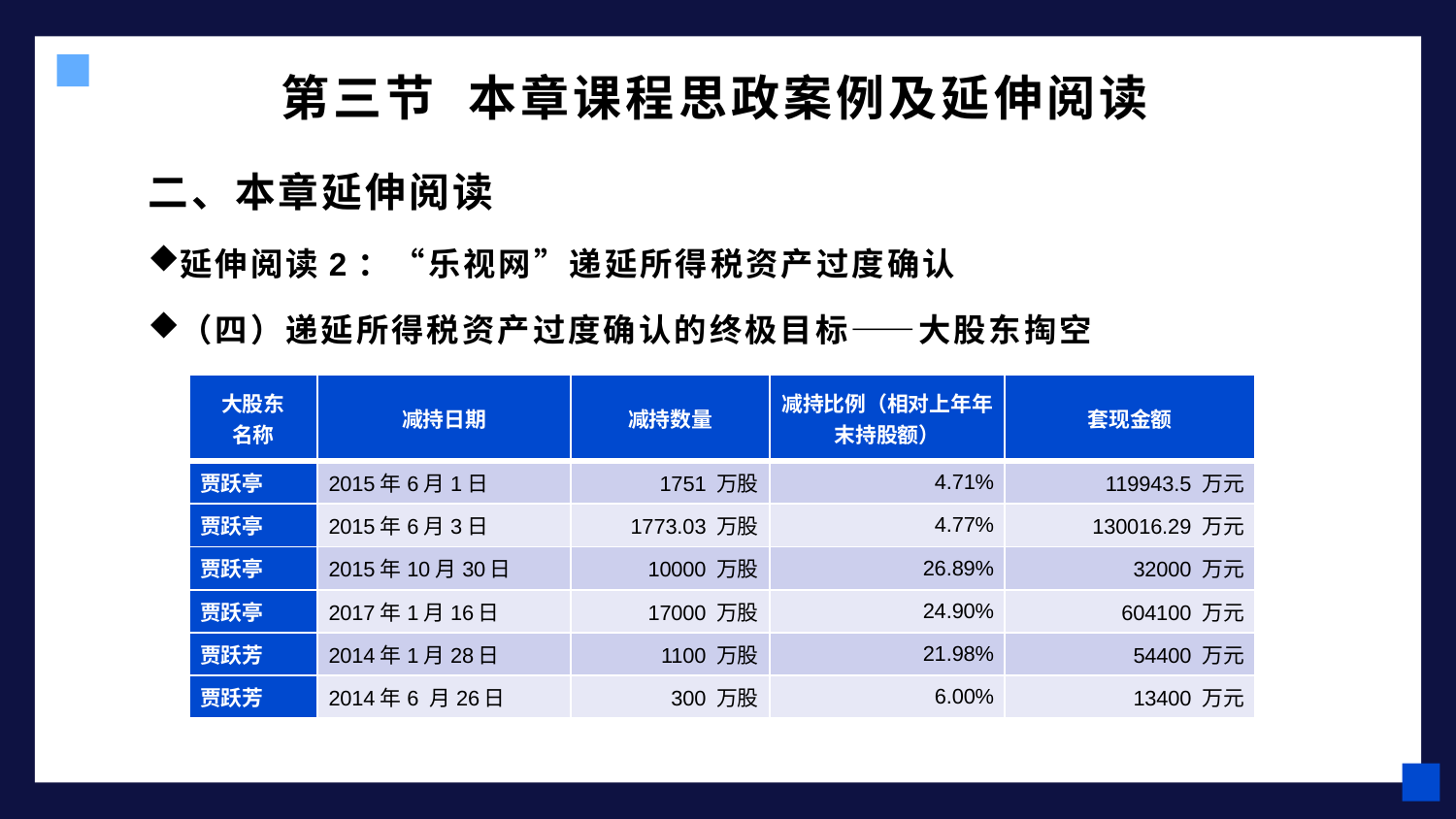

# 第三节  本章课程思政案例及延伸阅读
二、本章延伸阅读
延伸阅读2：“乐视网”递延所得税资产过度确认
（四）递延所得税资产过度确认的终极目标——大股东掏空

| 大股东 名称 | 减持日期 | 减持数量 | 减持比例（相对上年年末持股额） | 套现金额 |
| --- | --- | --- | --- | --- |
| 贾跃亭 | 2015年6月1日 | 1751 万股 | 4.71% | 119943.5 万元 |
| 贾跃亭 | 2015年6月3日 | 1773.03 万股 | 4.77% | 130016.29 万元 |
| 贾跃亭 | 2015年10月30日 | 10000 万股 | 26.89% | 32000 万元 |
| 贾跃亭 | 2017年1月16日 | 17000 万股 | 24.90% | 604100 万元 |
| 贾跃芳 | 2014年1月28日 | 1100 万股 | 21.98% | 54400 万元 |
| 贾跃芳 | 2014年6 月26日 | 300 万股 | 6.00% | 13400 万元 |